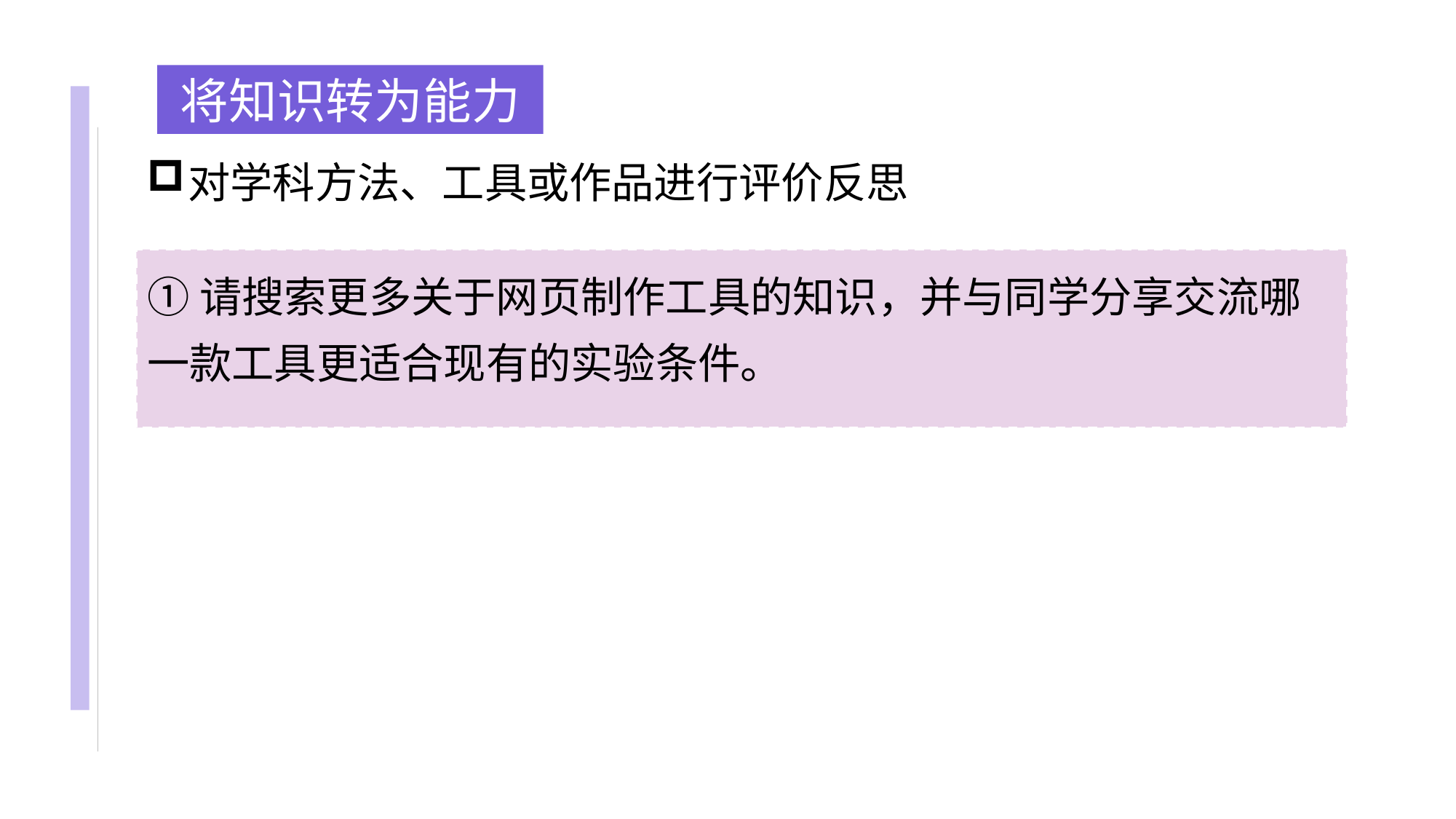

将知识转为能力

对学科方法、工具或作品进行评价反思

①请搜索更多关于网页制作工具的知识，并与同学分享交流哪一款工具更适合现有的实验条件。